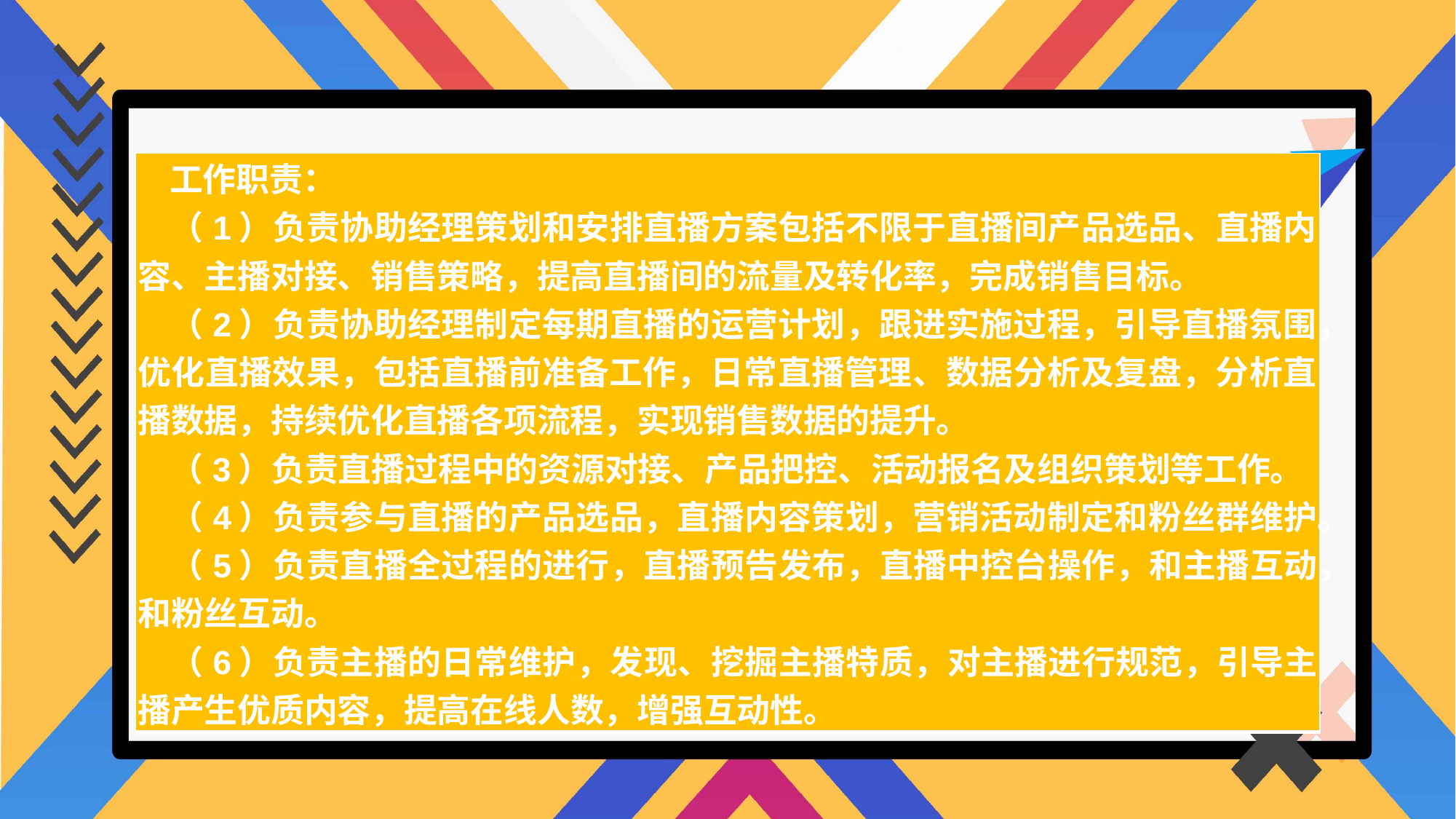

| 工作职责： （1）负责协助经理策划和安排直播方案包括不限于直播间产品选品、直播内容、主播对接、销售策略，提高直播间的流量及转化率，完成销售目标。 （2）负责协助经理制定每期直播的运营计划，跟进实施过程，引导直播氛围，优化直播效果，包括直播前准备工作，日常直播管理、数据分析及复盘，分析直播数据，持续优化直播各项流程，实现销售数据的提升。 （3）负责直播过程中的资源对接、产品把控、活动报名及组织策划等工作。 （4）负责参与直播的产品选品，直播内容策划，营销活动制定和粉丝群维护。 （5）负责直播全过程的进行，直播预告发布，直播中控台操作，和主播互动，和粉丝互动。 （6）负责主播的日常维护，发现、挖掘主播特质，对主播进行规范，引导主播产生优质内容，提高在线人数，增强互动性。 |
| --- |